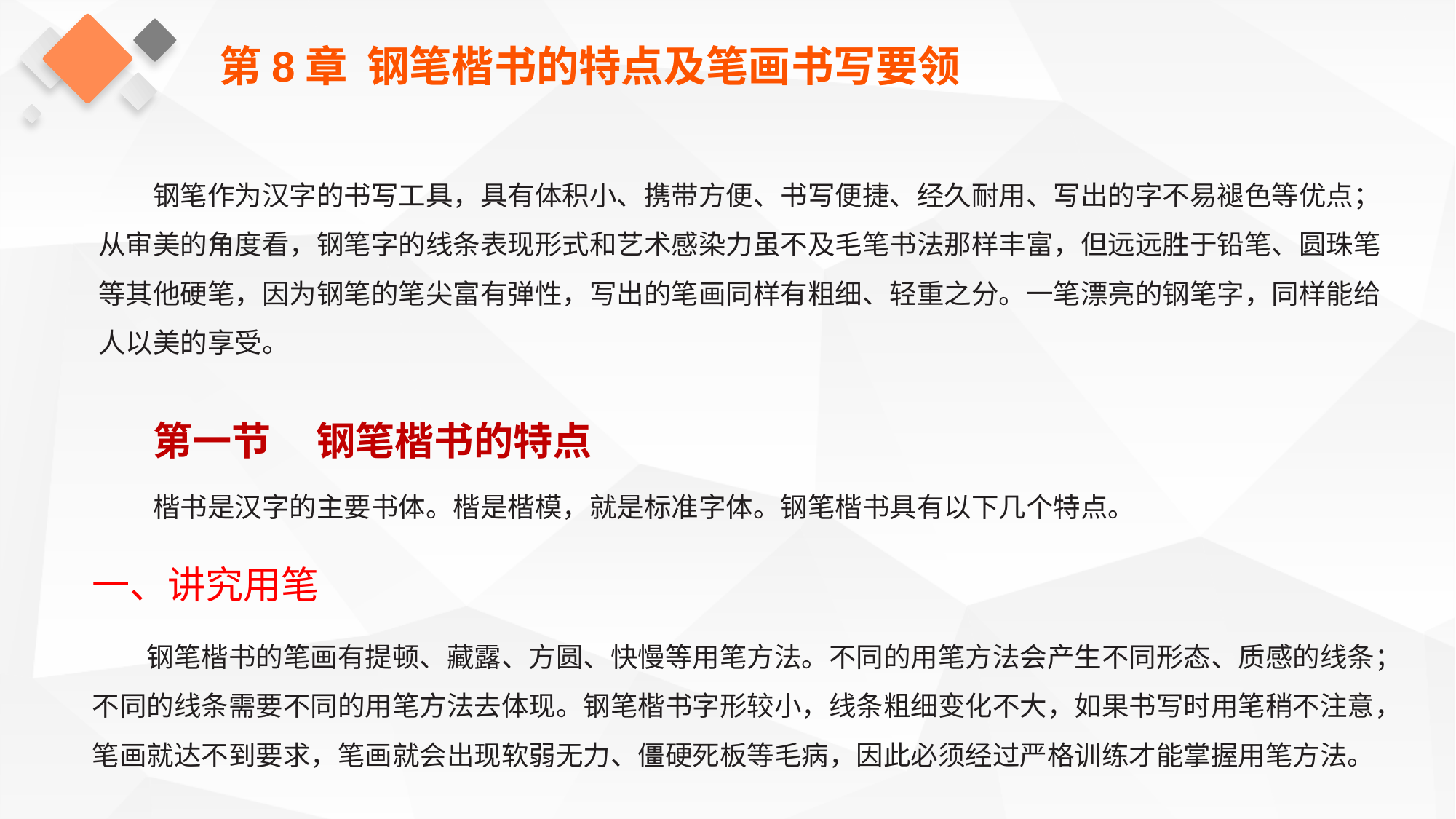

第8章  钢笔楷书的特点及笔画书写要领
钢笔作为汉字的书写工具，具有体积小、携带方便、书写便捷、经久耐用、写出的字不易褪色等优点；从审美的角度看，钢笔字的线条表现形式和艺术感染力虽不及毛笔书法那样丰富，但远远胜于铅笔、圆珠笔等其他硬笔，因为钢笔的笔尖富有弹性，写出的笔画同样有粗细、轻重之分。一笔漂亮的钢笔字，同样能给人以美的享受。
第一节     钢笔楷书的特点
楷书是汉字的主要书体。楷是楷模，就是标准字体。钢笔楷书具有以下几个特点。
一、讲究用笔
钢笔楷书的笔画有提顿、藏露、方圆、快慢等用笔方法。不同的用笔方法会产生不同形态、质感的线条；不同的线条需要不同的用笔方法去体现。钢笔楷书字形较小，线条粗细变化不大，如果书写时用笔稍不注意，笔画就达不到要求，笔画就会出现软弱无力、僵硬死板等毛病，因此必须经过严格训练才能掌握用笔方法。